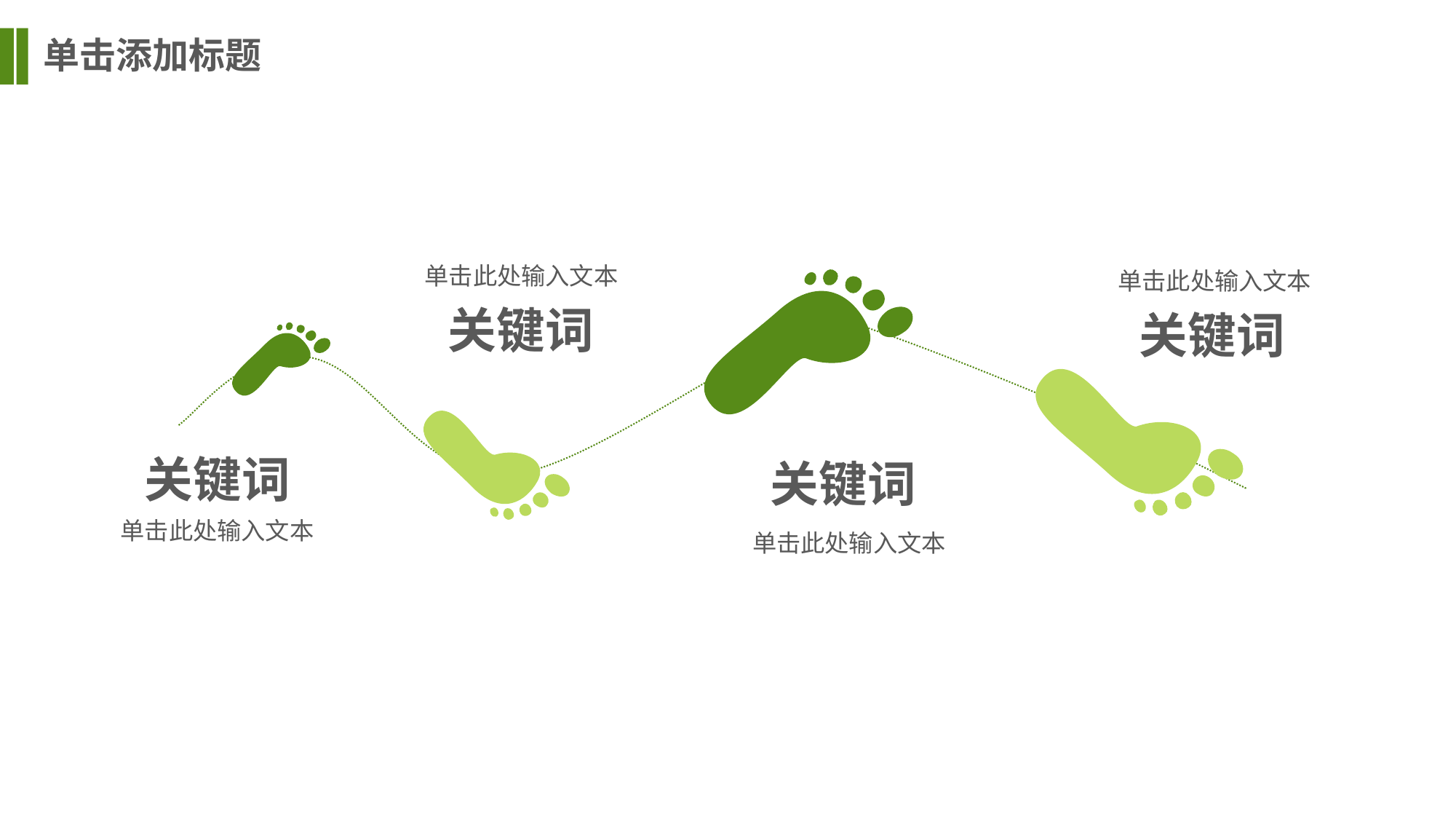

单击添加标题

单击此处输入文本
单击此处输入文本
关键词
关键词

关键词
关键词
单击此处输入文本
单击此处输入文本